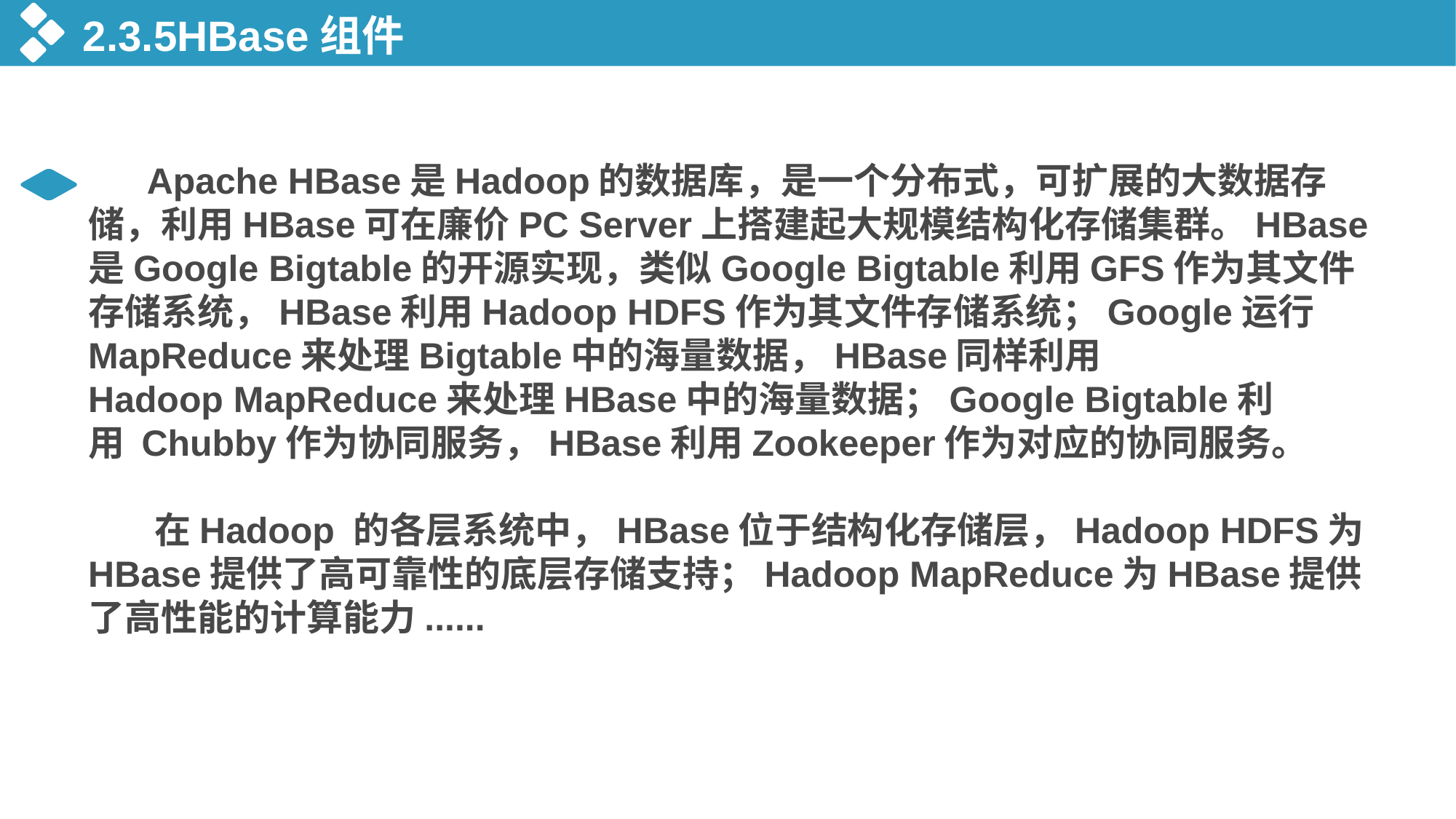

2.3.5HBase组件
       Apache HBase是Hadoop的数据库，是一个分布式，可扩展的大数据存储，利用HBase可在廉价PC Server上搭建起大规模结构化存储集群。HBase是Google Bigtable的开源实现，类似Google Bigtable利用GFS作为其文件存储系统，HBase利用Hadoop HDFS作为其文件存储系统；Google运行MapReduce来处理Bigtable中的海量数据，HBase同样利用Hadoop MapReduce来处理HBase中的海量数据；Google Bigtable利用 Chubby作为协同服务，HBase利用Zookeeper作为对应的协同服务。

       在Hadoop 的各层系统中，HBase位于结构化存储层，Hadoop HDFS为HBase提供了高可靠性的底层存储支持；Hadoop MapReduce为HBase提供了高性能的计算能力......